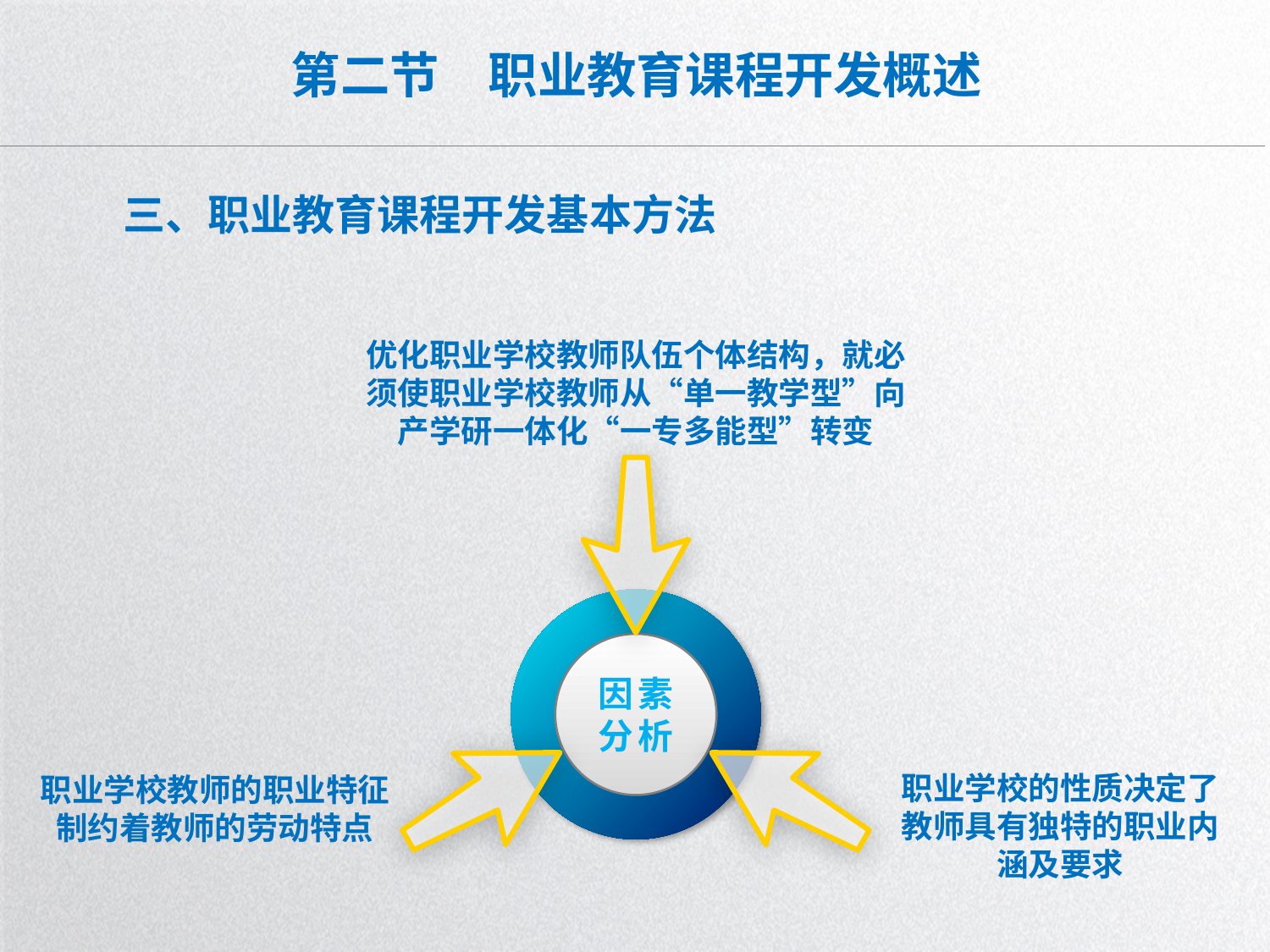

# 第二节　职业教育课程开发概述
三、职业教育课程开发基本方法
优化职业学校教师队伍个体结构，就必须使职业学校教师从“单一教学型”向产学研一体化“一专多能型”转变

因素
分析

职业学校的性质决定了教师具有独特的职业内涵及要求
职业学校教师的职业特征制约着教师的劳动特点